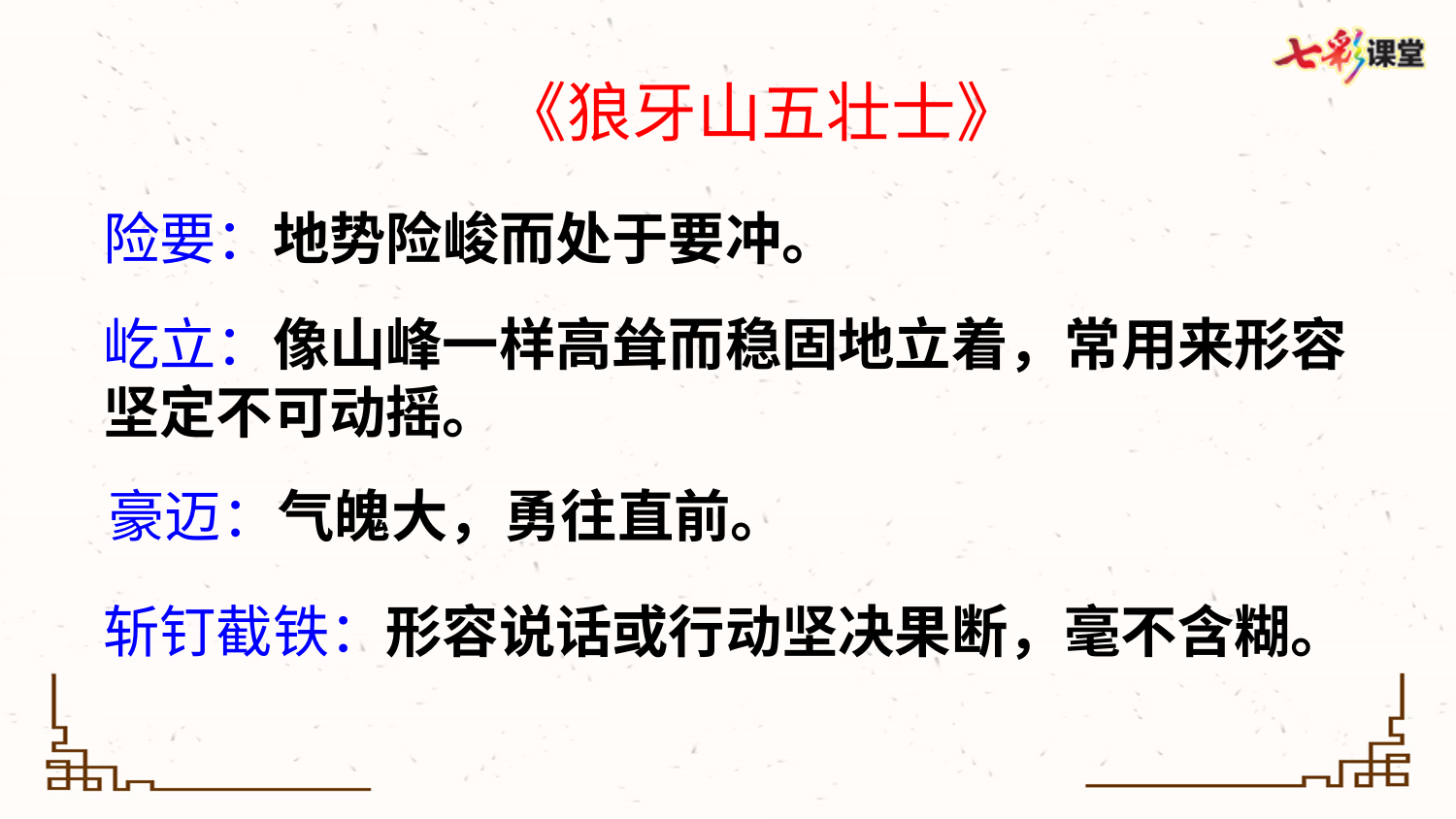

《狼牙山五壮士》
险要：地势险峻而处于要冲。
屹立：像山峰一样高耸而稳固地立着，常用来形容坚定不可动摇。
豪迈：气魄大，勇往直前。
斩钉截铁：形容说话或行动坚决果断，毫不含糊。